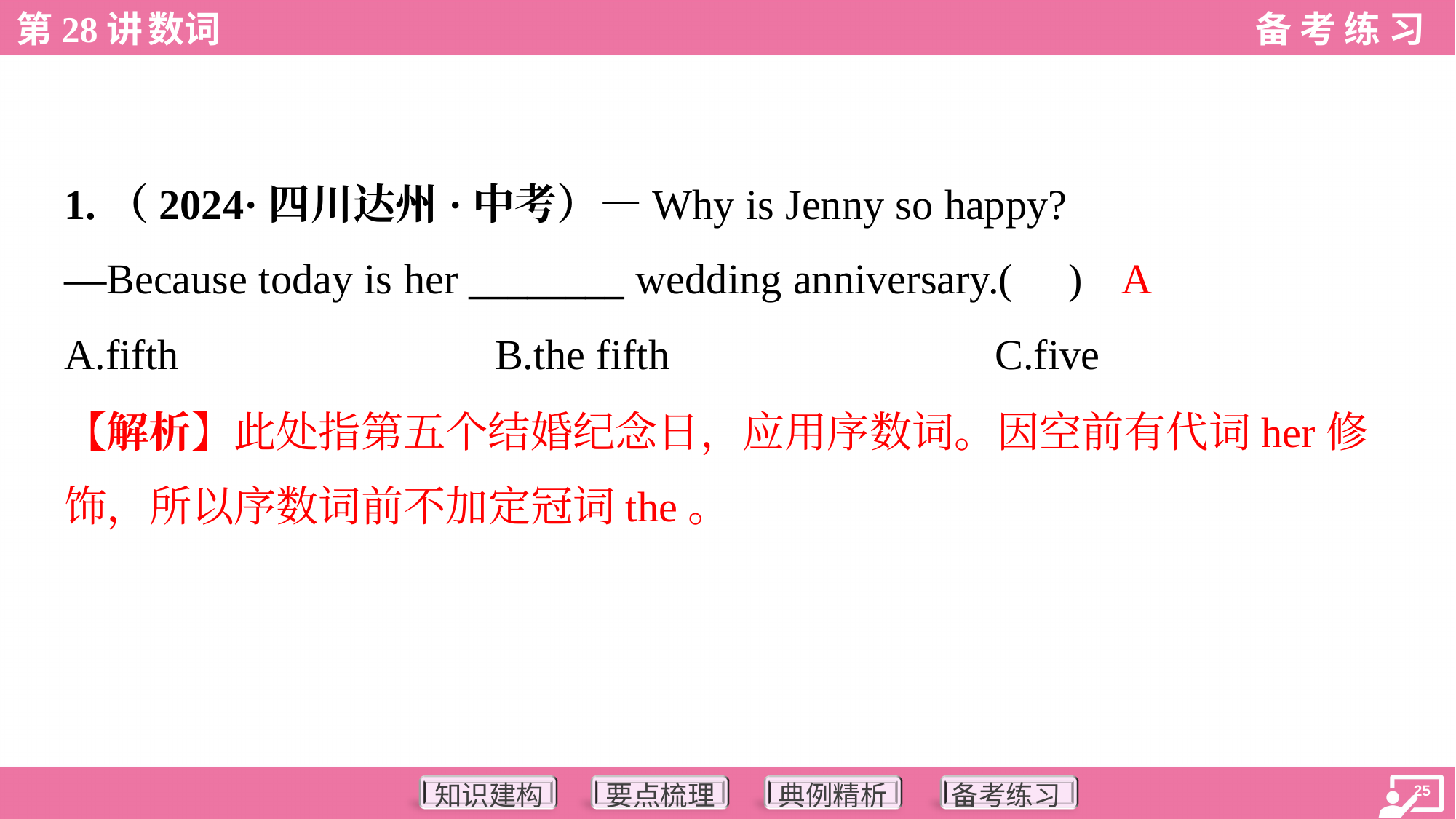

1.（2024·四川达州·中考）—Why is Jenny so happy?
—Because today is her ________ wedding anniversary.(     )
A
A.fifth	B.the fifth	C.five
【解析】此处指第五个结婚纪念日，应用序数词。因空前有代词her修
饰，所以序数词前不加定冠词the。